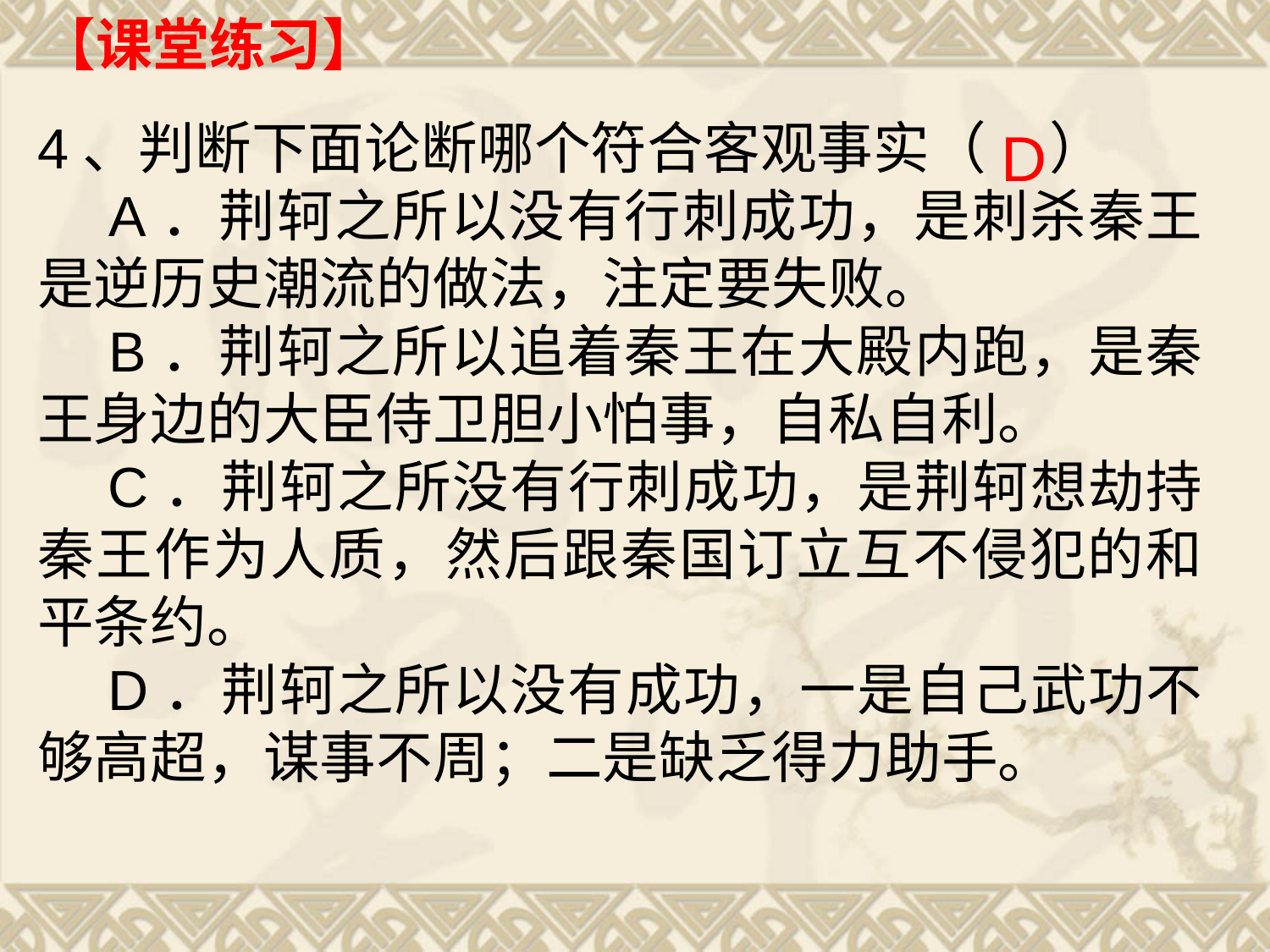

【课堂练习】
4、判断下面论断哪个符合客观事实（     ）
  A．荆轲之所以没有行刺成功，是刺杀秦王是逆历史潮流的做法，注定要失败。
  B．荆轲之所以追着秦王在大殿内跑，是秦王身边的大臣侍卫胆小怕事，自私自利。
  C．荆轲之所没有行刺成功，是荆轲想劫持秦王作为人质，然后跟秦国订立互不侵犯的和平条约。
  D．荆轲之所以没有成功，一是自己武功不够高超，谋事不周；二是缺乏得力助手。
D